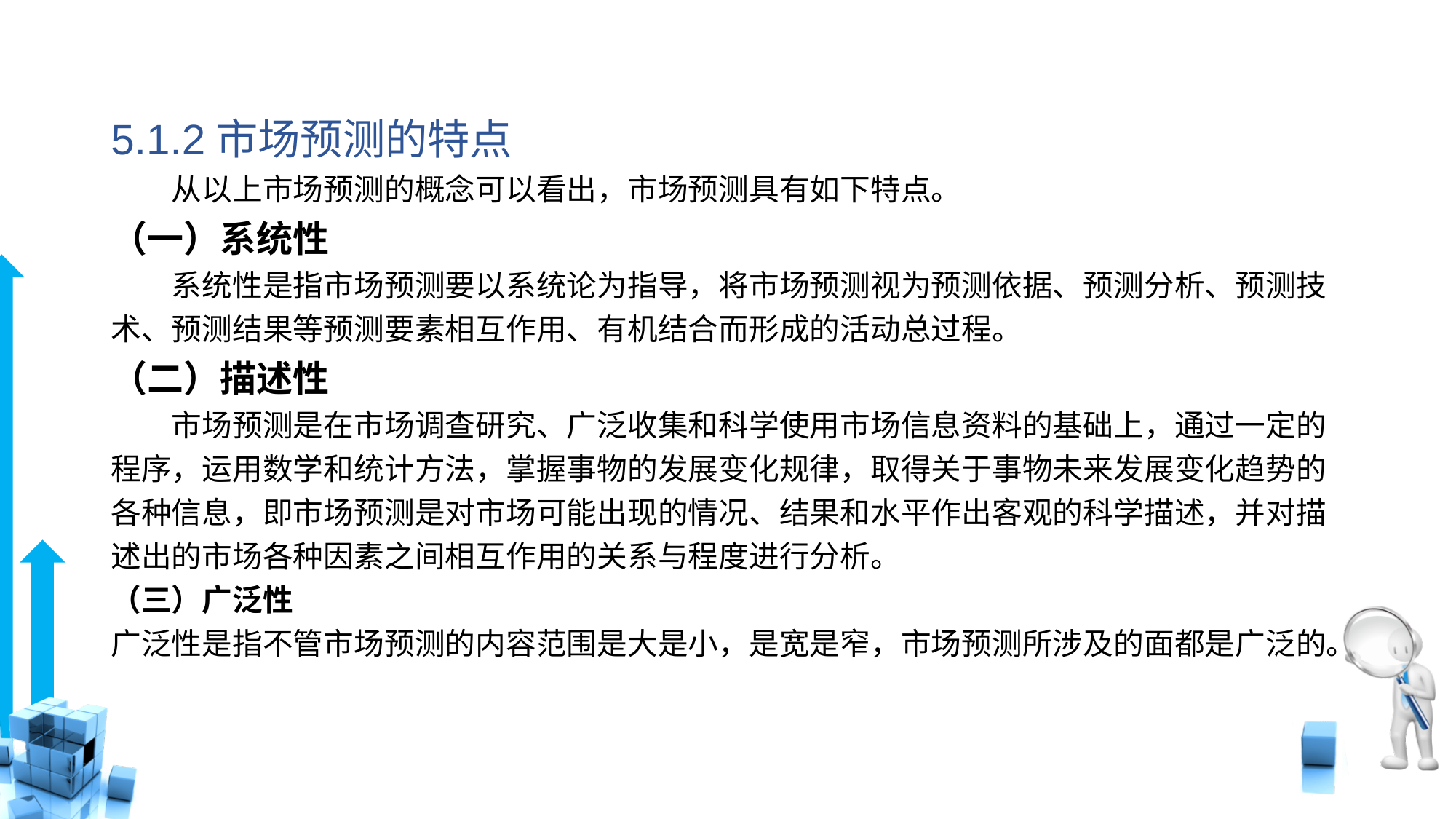

# 5.1.2市场预测的特点
　　从以上市场预测的概念可以看出，市场预测具有如下特点。
（一）系统性
　　系统性是指市场预测要以系统论为指导，将市场预测视为预测依据、预测分析、预测技术、预测结果等预测要素相互作用、有机结合而形成的活动总过程。
（二）描述性
　　市场预测是在市场调查研究、广泛收集和科学使用市场信息资料的基础上，通过一定的程序，运用数学和统计方法，掌握事物的发展变化规律，取得关于事物未来发展变化趋势的各种信息，即市场预测是对市场可能出现的情况、结果和水平作出客观的科学描述，并对描述出的市场各种因素之间相互作用的关系与程度进行分析。
（三）广泛性
广泛性是指不管市场预测的内容范围是大是小，是宽是窄，市场预测所涉及的面都是广泛的。